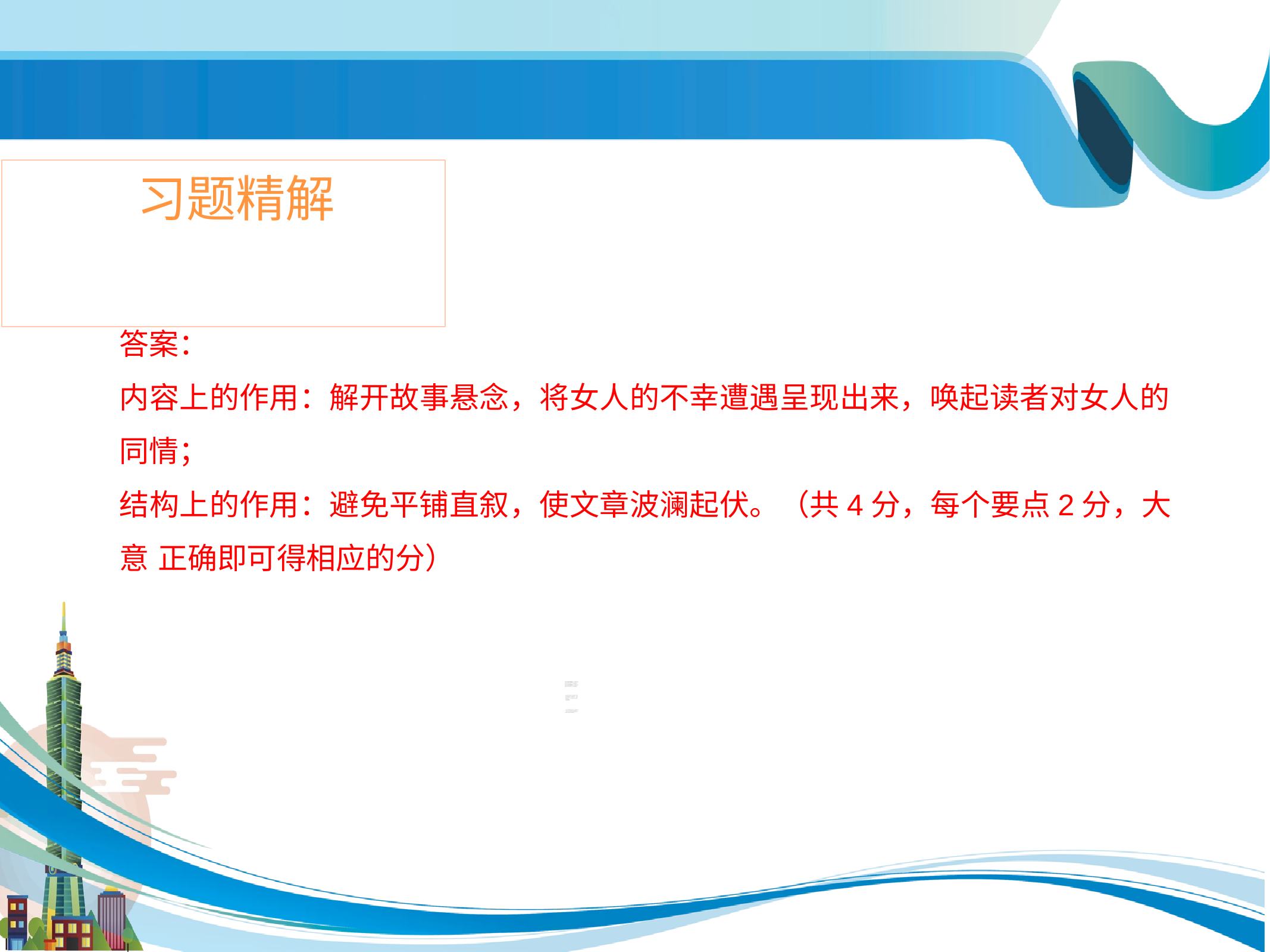

# 习题精解
答案：
内容上的作用：解开故事悬念，将女人的不幸遭遇呈现出来，唤起读者对女人的 同情；
结构上的作用：避免平铺直叙，使文章波澜起伏。（共4分，每个要点2分，大意 正确即可得相应的分）